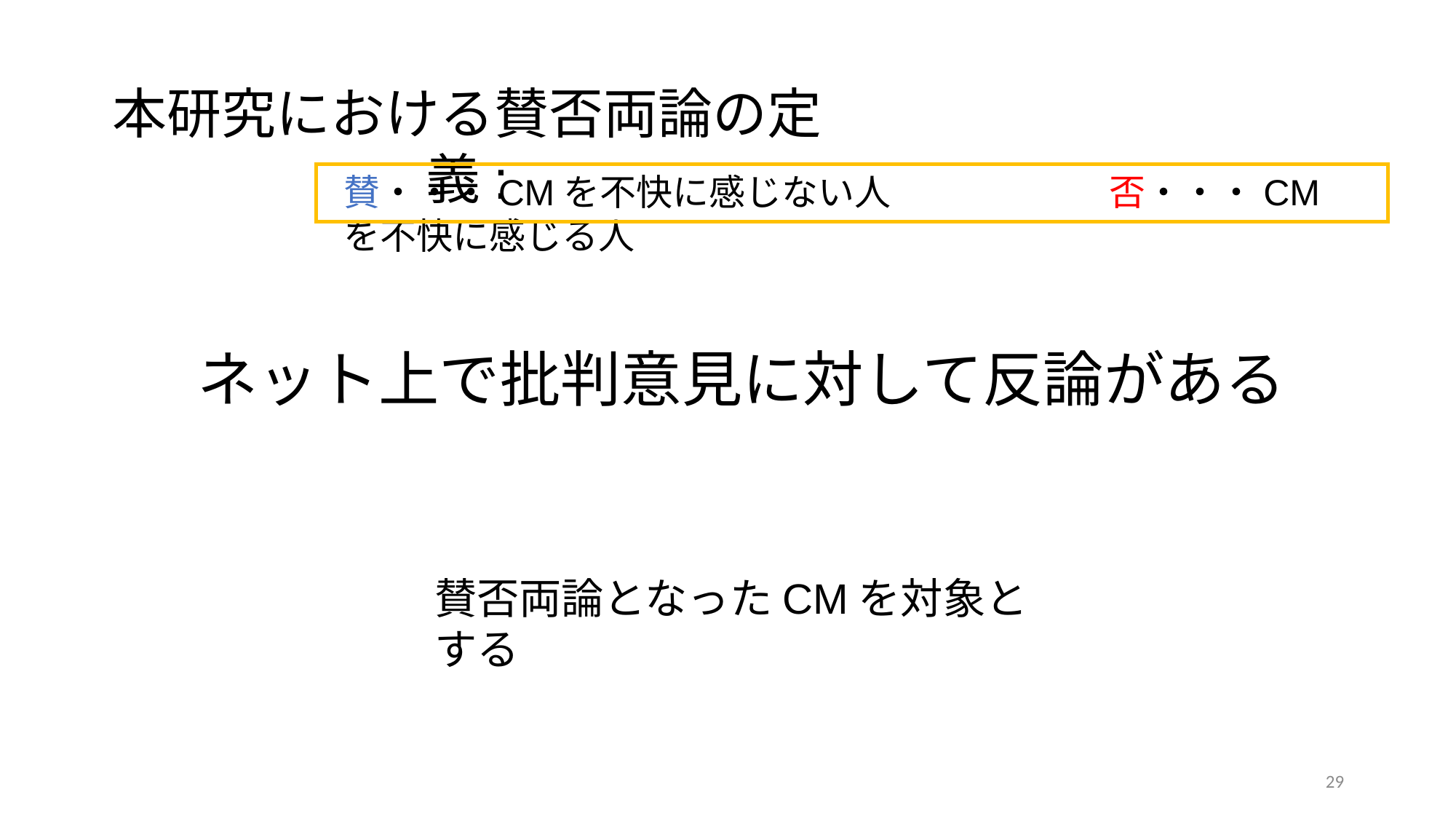

本研究における賛否両論の定義:

賛・・・CMを不快に感じない人　　　　　　否・・・CMを不快に感じる人
ネット上で批判意見に対して反論がある
賛否両論となったCMを対象とする
29